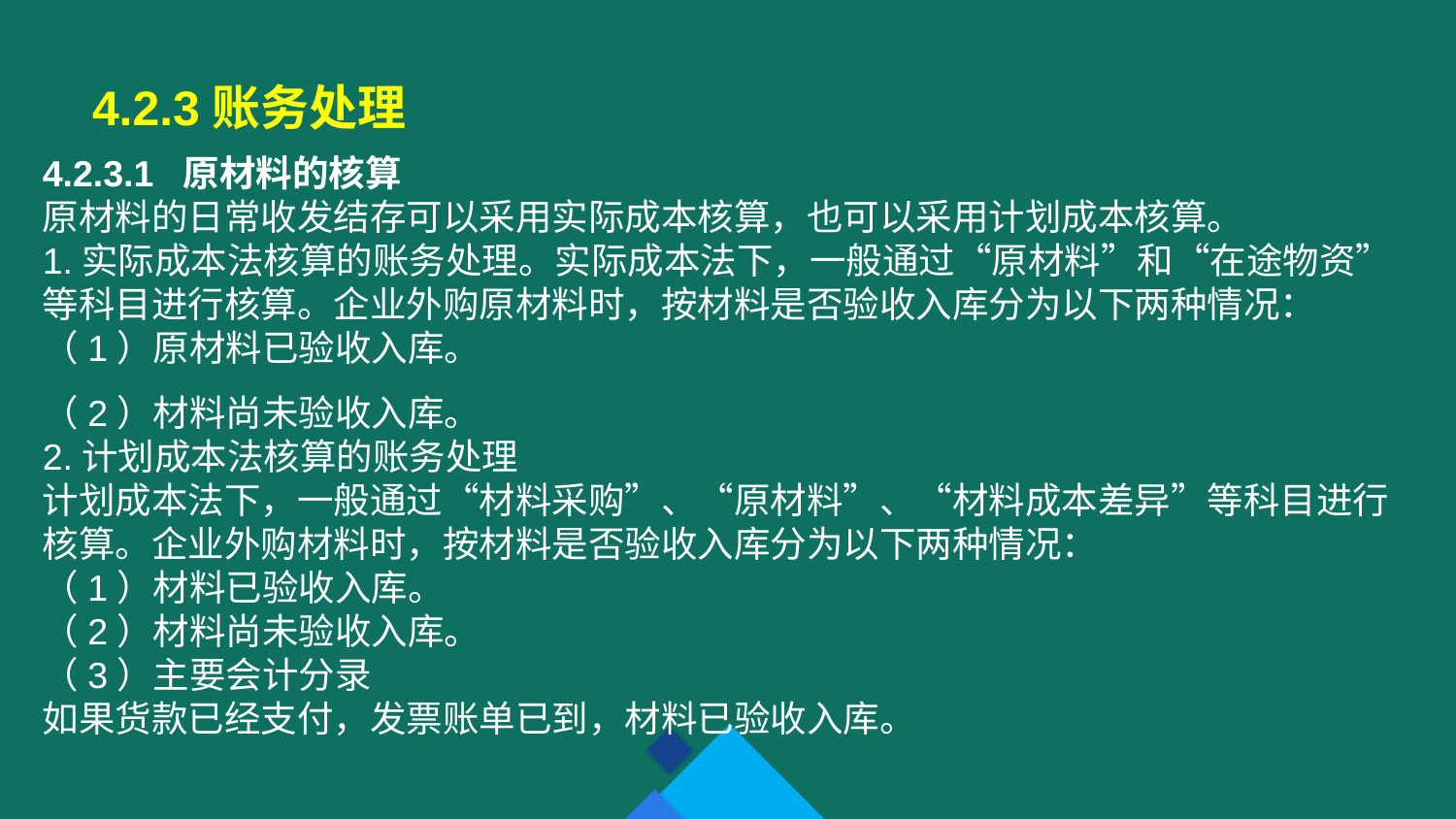

4.2.3账务处理

4.2.3.1  原材料的核算
原材料的日常收发结存可以采用实际成本核算，也可以采用计划成本核算。
1.实际成本法核算的账务处理。实际成本法下，一般通过“原材料”和“在途物资”等科目进行核算。企业外购原材料时，按材料是否验收入库分为以下两种情况：
（1）原材料已验收入库。
（2）材料尚未验收入库。
2.计划成本法核算的账务处理
计划成本法下，一般通过“材料采购”、“原材料”、“材料成本差异”等科目进行核算。企业外购材料时，按材料是否验收入库分为以下两种情况：
（1）材料已验收入库。
（2）材料尚未验收入库。
（3）主要会计分录
如果货款已经支付，发票账单已到，材料已验收入库。